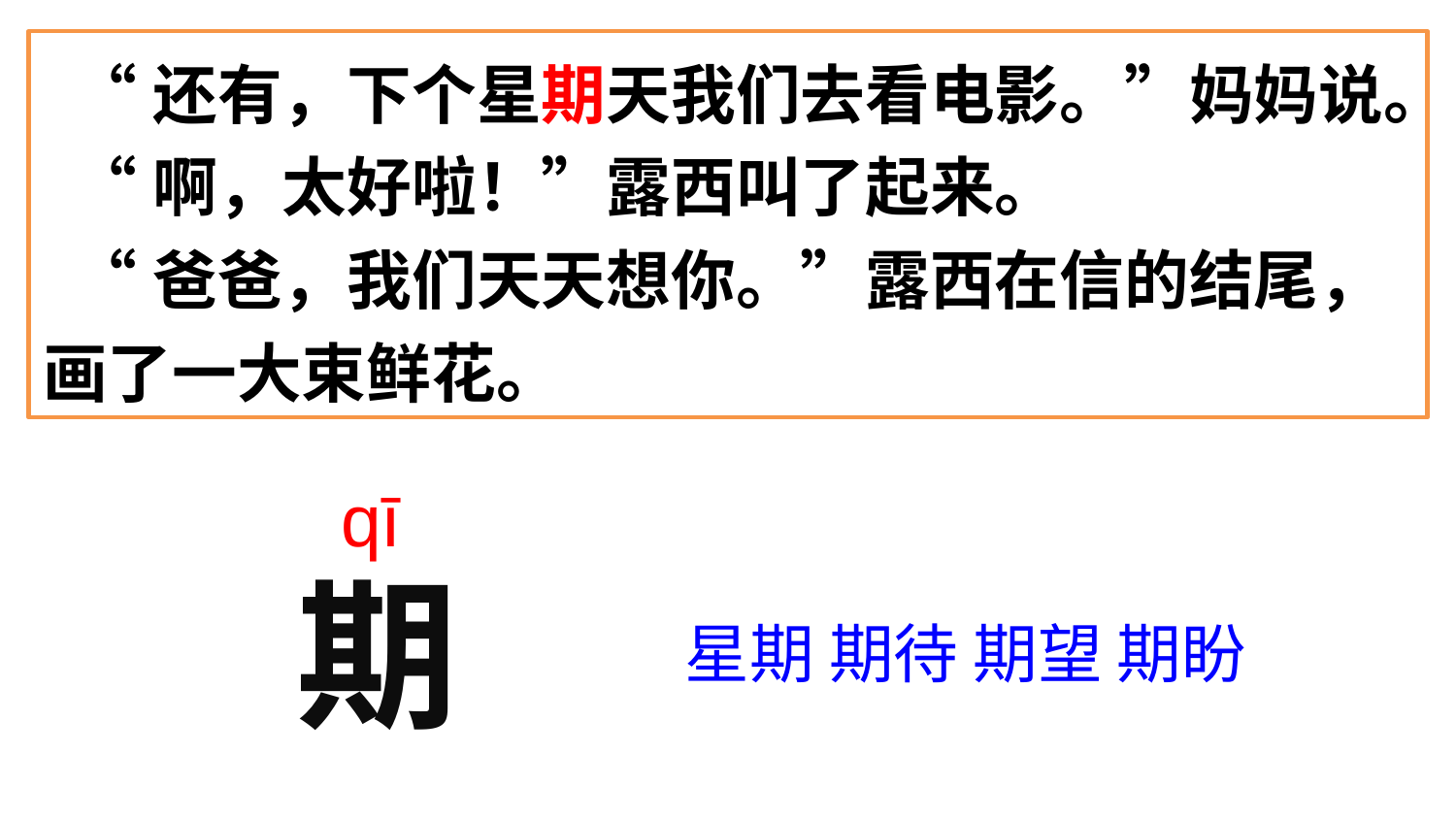

“还有，下个星期天我们去看电影。”妈妈说。
  “啊，太好啦！”露西叫了起来。
  “爸爸，我们天天想你。”露西在信的结尾，画了一大束鲜花。
qī
期
星期 期待 期望 期盼